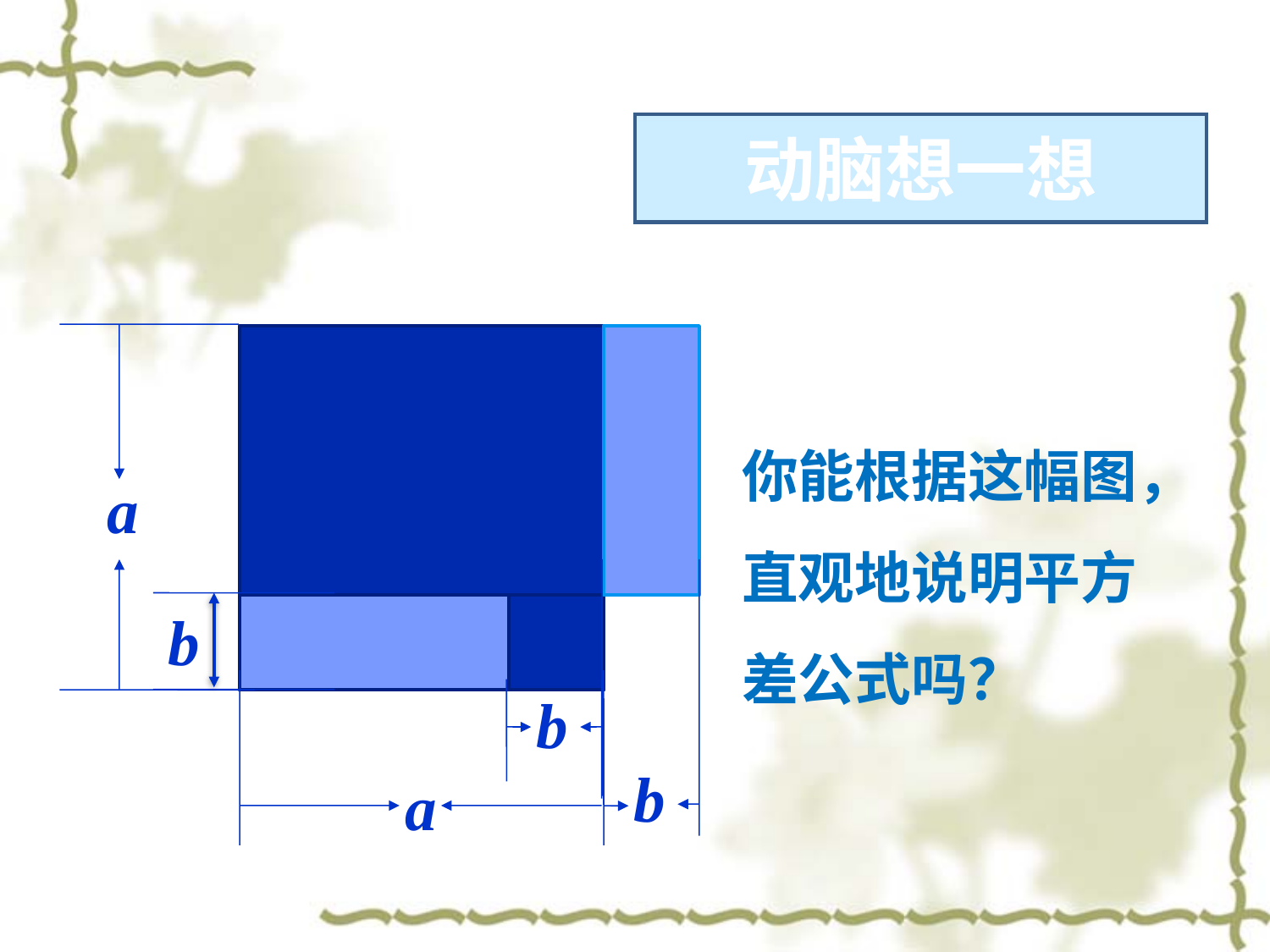

动脑想一想
你能根据这幅图，直观地说明平方差公式吗？

a

b

b

a

b